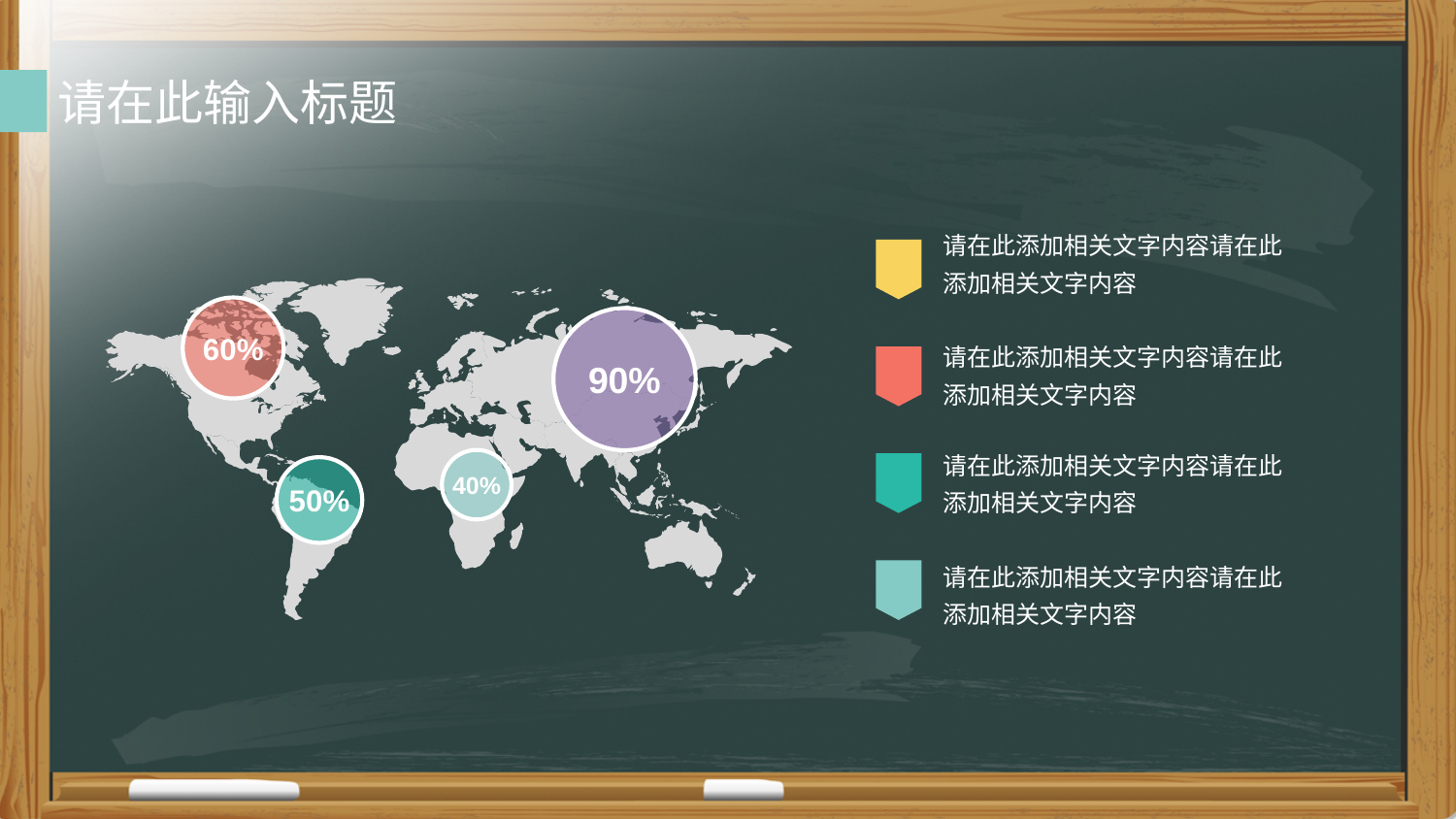

请在此输入标题
请在此添加相关文字内容请在此添加相关文字内容

60%

90%
请在此添加相关文字内容请在此添加相关文字内容

请在此添加相关文字内容请在此添加相关文字内容

40%

50%
请在此添加相关文字内容请在此添加相关文字内容